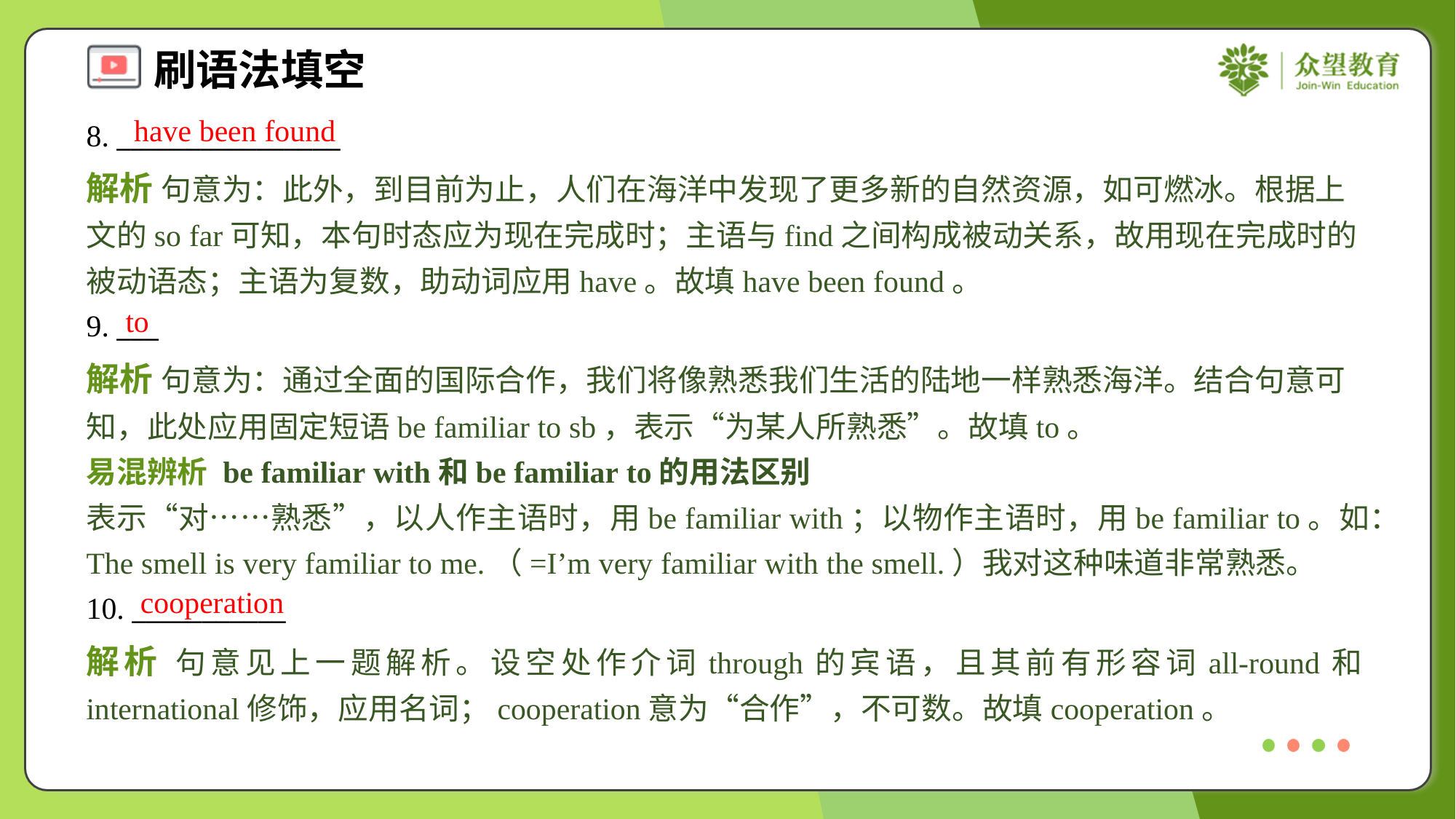

have been found
8. ________________
解析 句意为：此外，到目前为止，人们在海洋中发现了更多新的自然资源，如可燃冰。根据上文的so far可知，本句时态应为现在完成时；主语与find之间构成被动关系，故用现在完成时的被动语态；主语为复数，助动词应用have。故填have been found。
to
9. ___
解析 句意为：通过全面的国际合作，我们将像熟悉我们生活的陆地一样熟悉海洋。结合句意可知，此处应用固定短语be familiar to sb，表示“为某人所熟悉”。故填to。
易混辨析 be familiar with和be familiar to的用法区别
表示“对……熟悉”，以人作主语时，用be familiar with；以物作主语时，用be familiar to。如：The smell is very familiar to me.（=I’m very familiar with the smell.）我对这种味道非常熟悉。
cooperation
10. ___________
解析 句意见上一题解析。设空处作介词through的宾语，且其前有形容词all-round和international修饰，应用名词；cooperation意为“合作”，不可数。故填cooperation。